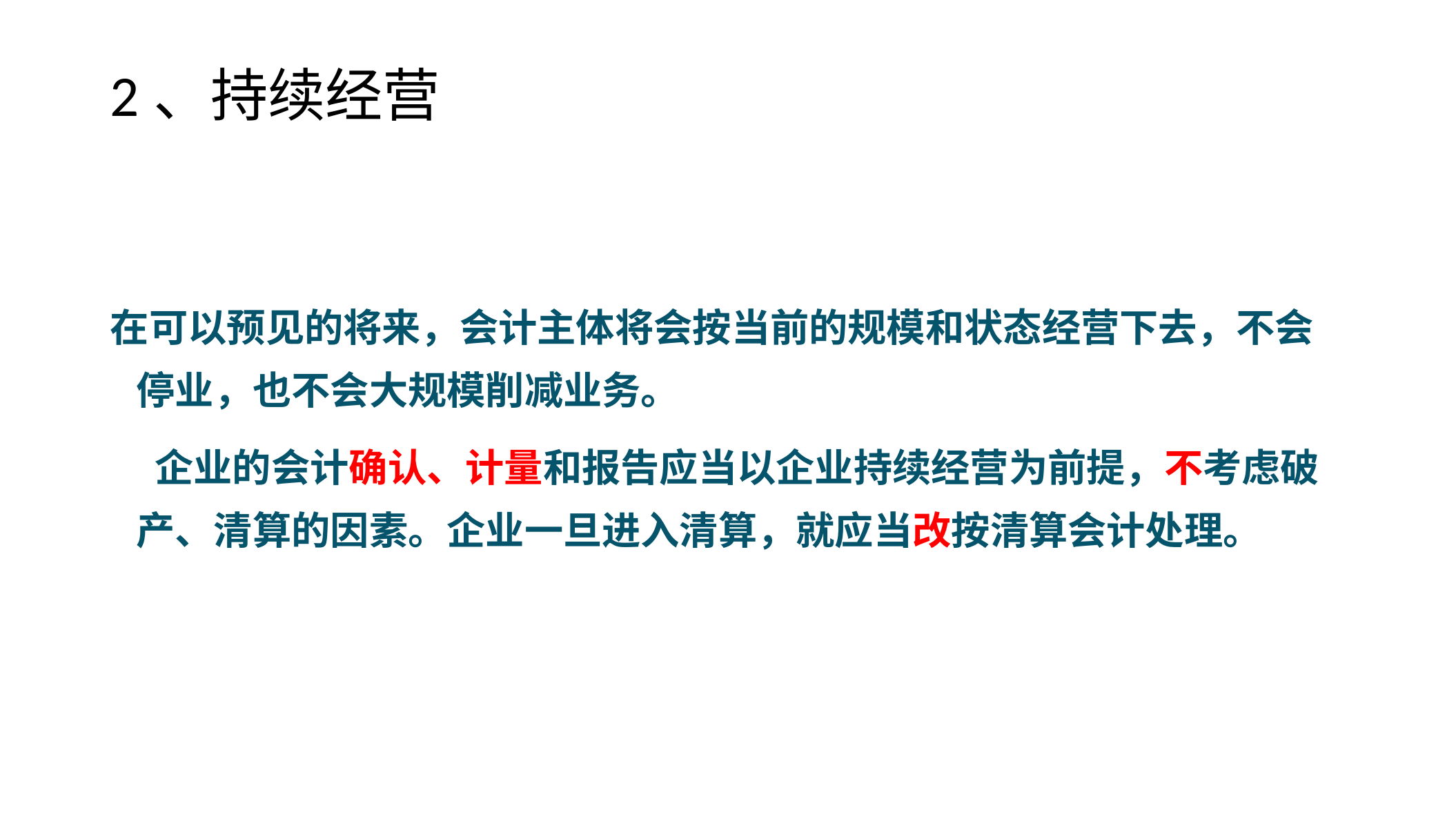

# 2、持续经营
在可以预见的将来，会计主体将会按当前的规模和状态经营下去，不会停业，也不会大规模削减业务。
    企业的会计确认、计量和报告应当以企业持续经营为前提，不考虑破产、清算的因素。企业一旦进入清算，就应当改按清算会计处理。